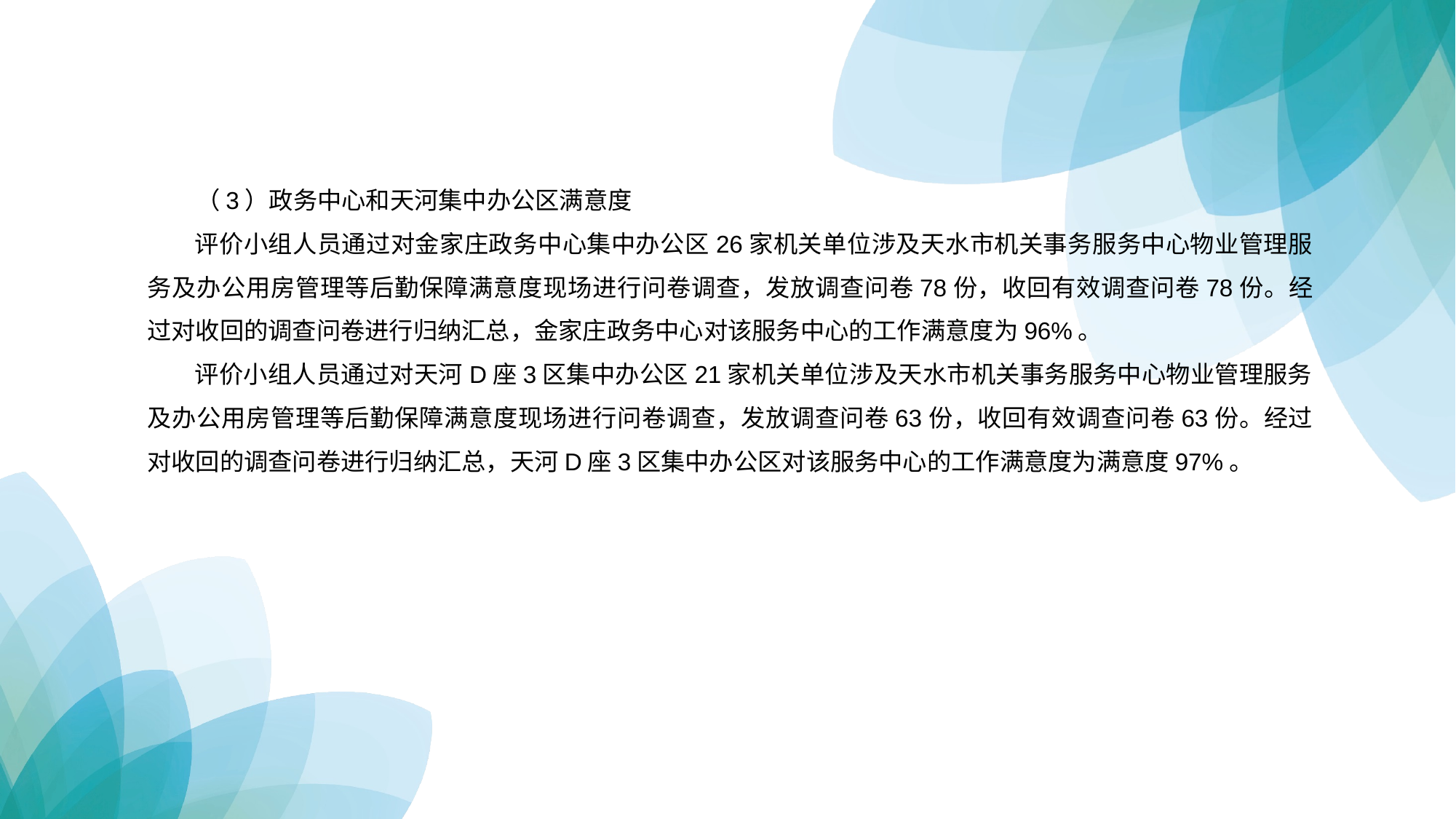

（3）政务中心和天河集中办公区满意度
评价小组人员通过对金家庄政务中心集中办公区26家机关单位涉及天水市机关事务服务中心物业管理服务及办公用房管理等后勤保障满意度现场进行问卷调查，发放调查问卷78份，收回有效调查问卷78份。经过对收回的调查问卷进行归纳汇总，金家庄政务中心对该服务中心的工作满意度为96%。
评价小组人员通过对天河D座3区集中办公区21家机关单位涉及天水市机关事务服务中心物业管理服务及办公用房管理等后勤保障满意度现场进行问卷调查，发放调查问卷63份，收回有效调查问卷63份。经过对收回的调查问卷进行归纳汇总，天河D座3区集中办公区对该服务中心的工作满意度为满意度97%。